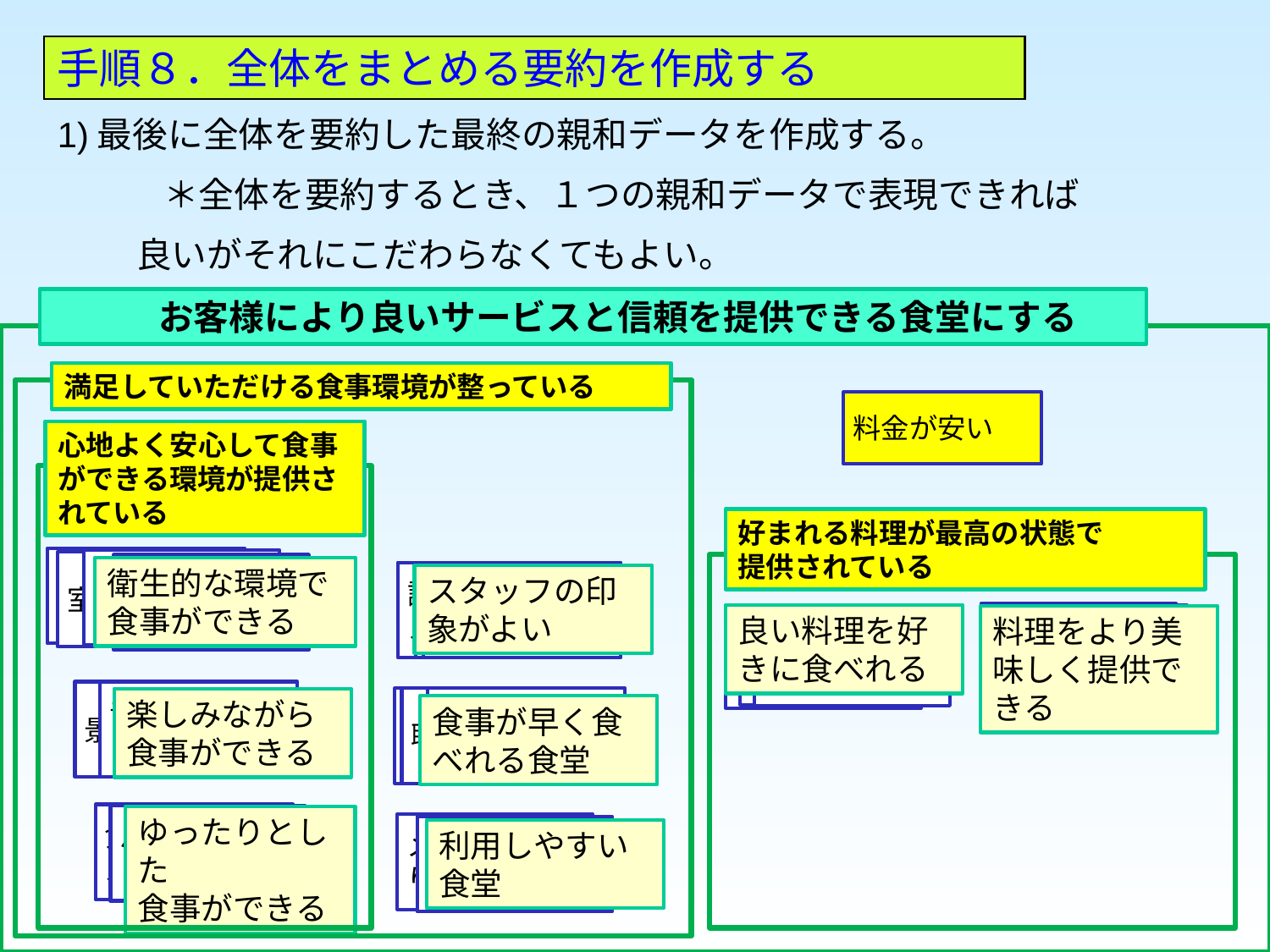

手順８．全体をまとめる要約を作成する
1)最後に全体を要約した最終の親和データを作成する。
　　　＊全体を要約するとき、１つの親和データで表現できれば
         良いがそれにこだわらなくてもよい。
　　　お客様により良いサービスと信頼を提供できる食堂にする

満足していただける食事環境が整っている

料金が安い
心地よく安心して食事ができる環境が提供されている

好まれる料理が最高の状態で
提供されている
食堂が衛生的
テーブルが衛生的
室内がきれい
食器がきれい

衛生的な環境で
食事ができる
調理師がイケメン
ウエイトレスが綺麗
対応が明るい
スタッフの印象がよい
調味料が豊富
良い料理を好きに食べれる
料理の温度管理がされている
料理をより美味しく提供できる
料理の種類が豊富
食材が新鮮
料理が美味しい
景色が見える
音楽が流れている
調理が早い
職場から近い
列に並ばない
楽しみながら
食事ができる
食事が早く食べれる食堂
食事のスペースが広い
パーティションがある
ゆったりとした
食事ができる
メニューが判りやすい
食器返却が判りやすい
利用しやすい
食堂